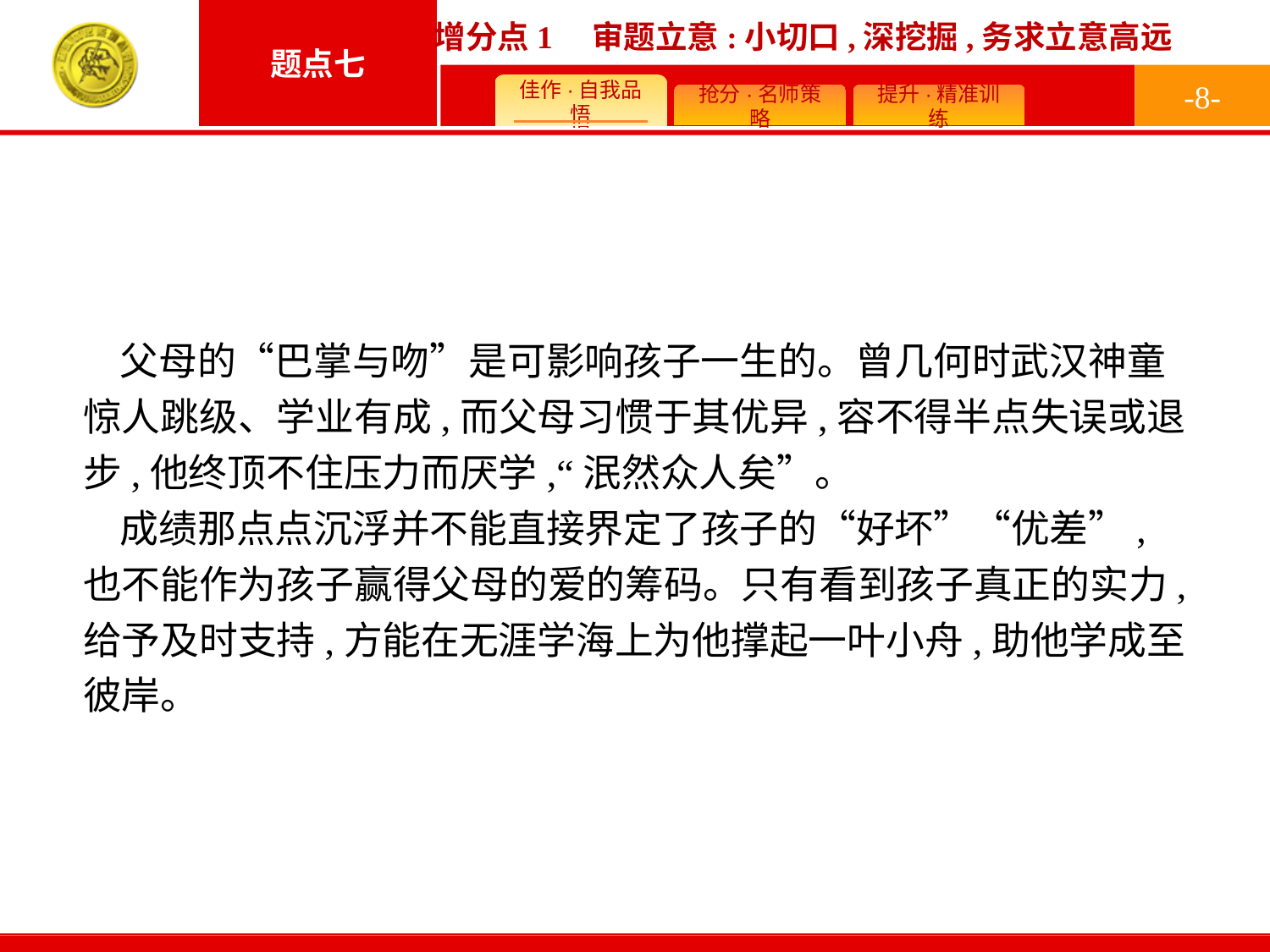

-8-
父母的“巴掌与吻”是可影响孩子一生的。曾几何时武汉神童惊人跳级、学业有成,而父母习惯于其优异,容不得半点失误或退步,他终顶不住压力而厌学,“泯然众人矣”。
成绩那点点沉浮并不能直接界定了孩子的“好坏”“优差”,也不能作为孩子赢得父母的爱的筹码。只有看到孩子真正的实力,给予及时支持,方能在无涯学海上为他撑起一叶小舟,助他学成至彼岸。